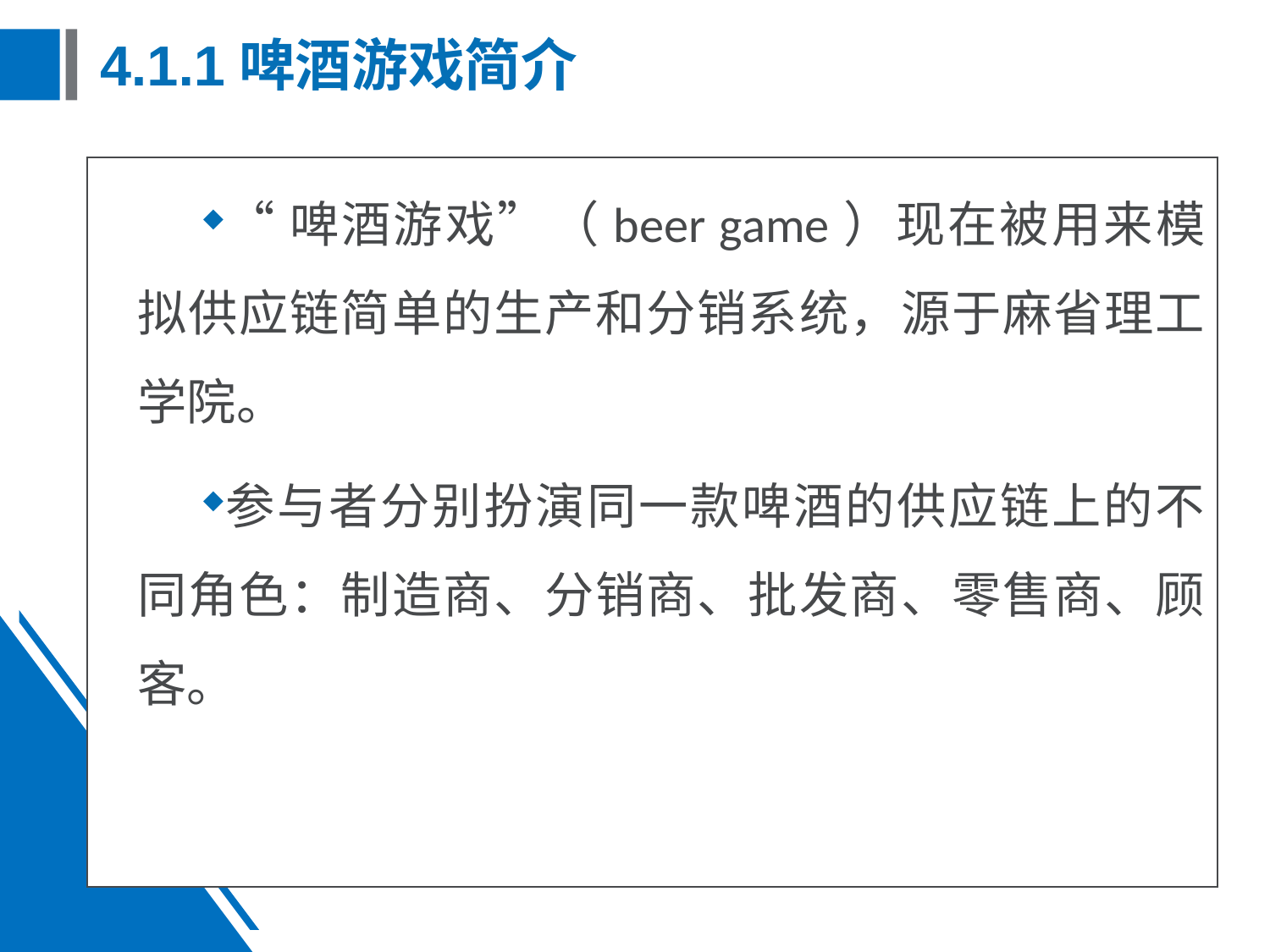

# 4.1.1啤酒游戏简介
“啤酒游戏”（beer game）现在被用来模拟供应链简单的生产和分销系统，源于麻省理工学院。
参与者分别扮演同一款啤酒的供应链上的不同角色：制造商、分销商、批发商、零售商、顾客。